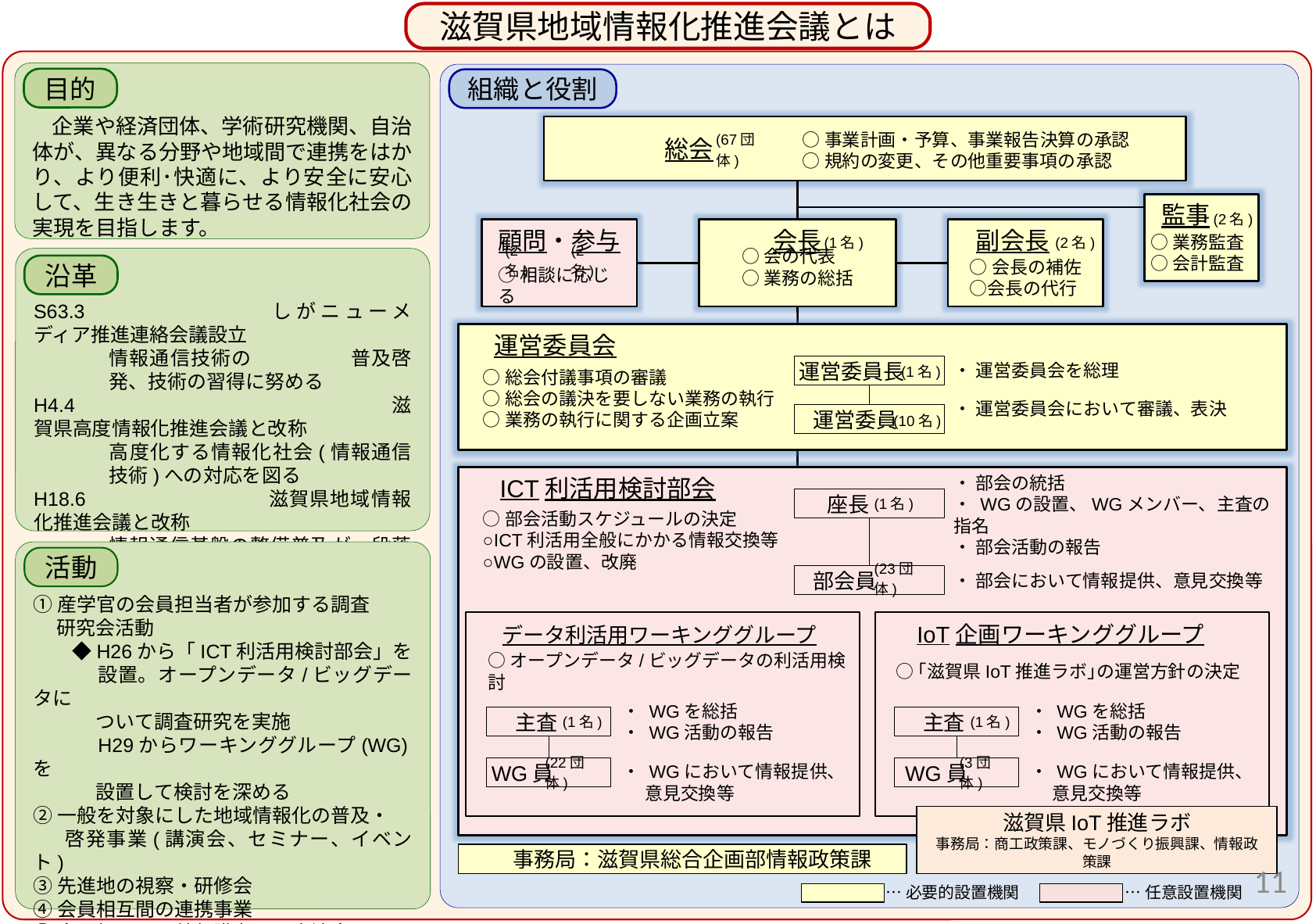

滋賀県地域情報化推進会議とは

企業や経済団体、学術研究機関、自治体が、異なる分野や地域間で連携をはかり、より便利･快適に、より安全に安心して、生き生きと暮らせる情報化社会の実現を目指します。

目的
組織と役割
　　   　    総会
○事業計画・予算、事業報告決算の承認
○規約の変更、その他重要事項の承認
(67団体)
 監事
(2名)
○業務監査
○会計監査
顧問・参与
(2名)
(2名)
○相談に応じる
会長
(1名)
○会の代表
○業務の総括
  副会長
(2名)
○会長の補佐○会長の代行

S63.3		しがニューメディア推進連絡会議設立
情報通信技術の	普及啓発、技術の習得に努める
H4.4			滋賀県高度情報化推進会議と改称
高度化する情報化社会(情報通信技術)への対応を図る
H18.6		滋賀県地域情報化推進会議と改称
情報通信基盤の整備普及が一段落したことから、その利活用へと取り組みを転換
沿革
　運営委員会
(1名)
運営委員長
・ 運営委員会を総理
○総会付議事項の審議
○総会の議決を要しない業務の執行
○業務の執行に関する企画立案
(10名)
  運営委員
・ 運営委員会において審議、表決
　ICT利活用検討部会
・ 部会の統括
・ WGの設置、WGメンバー、主査の指名
・ 部会活動の報告
(1名)
     座長
○部会活動スケジュールの決定
○ICT利活用全般にかかる情報交換等
○WGの設置、改廃
(23団体)
  部会員
・ 部会において情報提供、意見交換等
　データ利活用ワーキンググループ
○オープンデータ/ビッグデータの利活用検討
・ WGを総括
・ WG活動の報告
(1名)
    主査
(22団体)
WG員
・ WGにおいて情報提供、
　 意見交換等
　IoT企画ワーキンググループ
○｢滋賀県IoT推進ラボ｣の運営方針の決定
・ WGを総括
・ WG活動の報告
(1名)
    主査
(3団体)
 WG員
・ WGにおいて情報提供、
　 意見交換等

①産学官の会員担当者が参加する調査
　 研究会活動
　　◆H26から「ICT利活用検討部会」を
　　　 設置。オープンデータ/ビッグデータに
　　　 ついて調査研究を実施
　　　H29からワーキンググループ(WG)を
　　　 設置して検討を深める
②一般を対象にした地域情報化の普及・
 　啓発事業(講演会、セミナー、イベント)
③先進地の視察・研修会
④会員相互間の連携事業
⑤会員相互間、外部識者との交流会
⑥情報化に関する情報発信
活動
滋賀県IoT推進ラボ
事務局：商工政策課、モノづくり振興課、情報政策課
　　事務局：滋賀県総合企画部情報政策課
11
…必要的設置機関
…任意設置機関